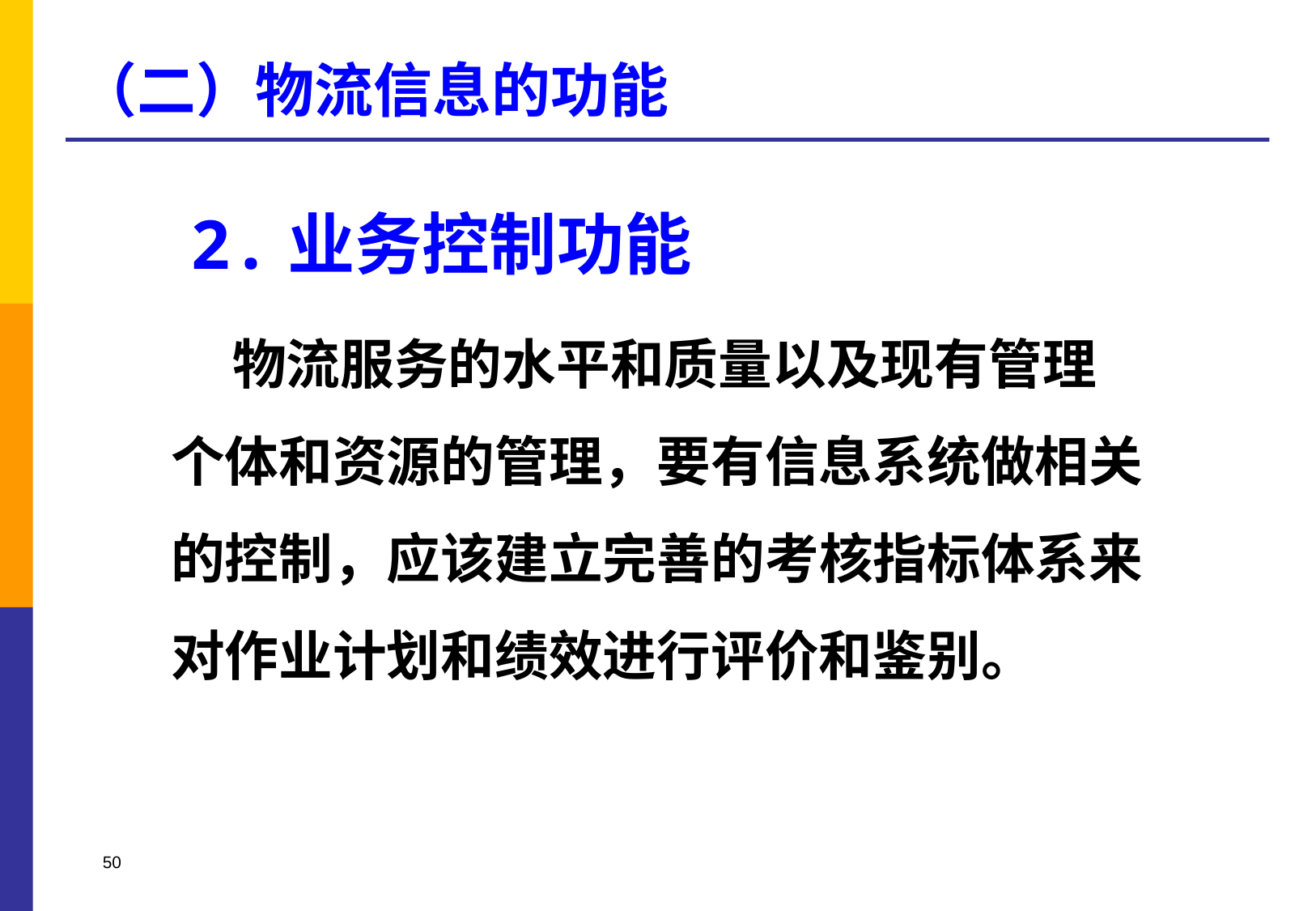

# （二）物流信息的功能
2.业务控制功能
    物流服务的水平和质量以及现有管理个体和资源的管理，要有信息系统做相关的控制，应该建立完善的考核指标体系来对作业计划和绩效进行评价和鉴别。
50